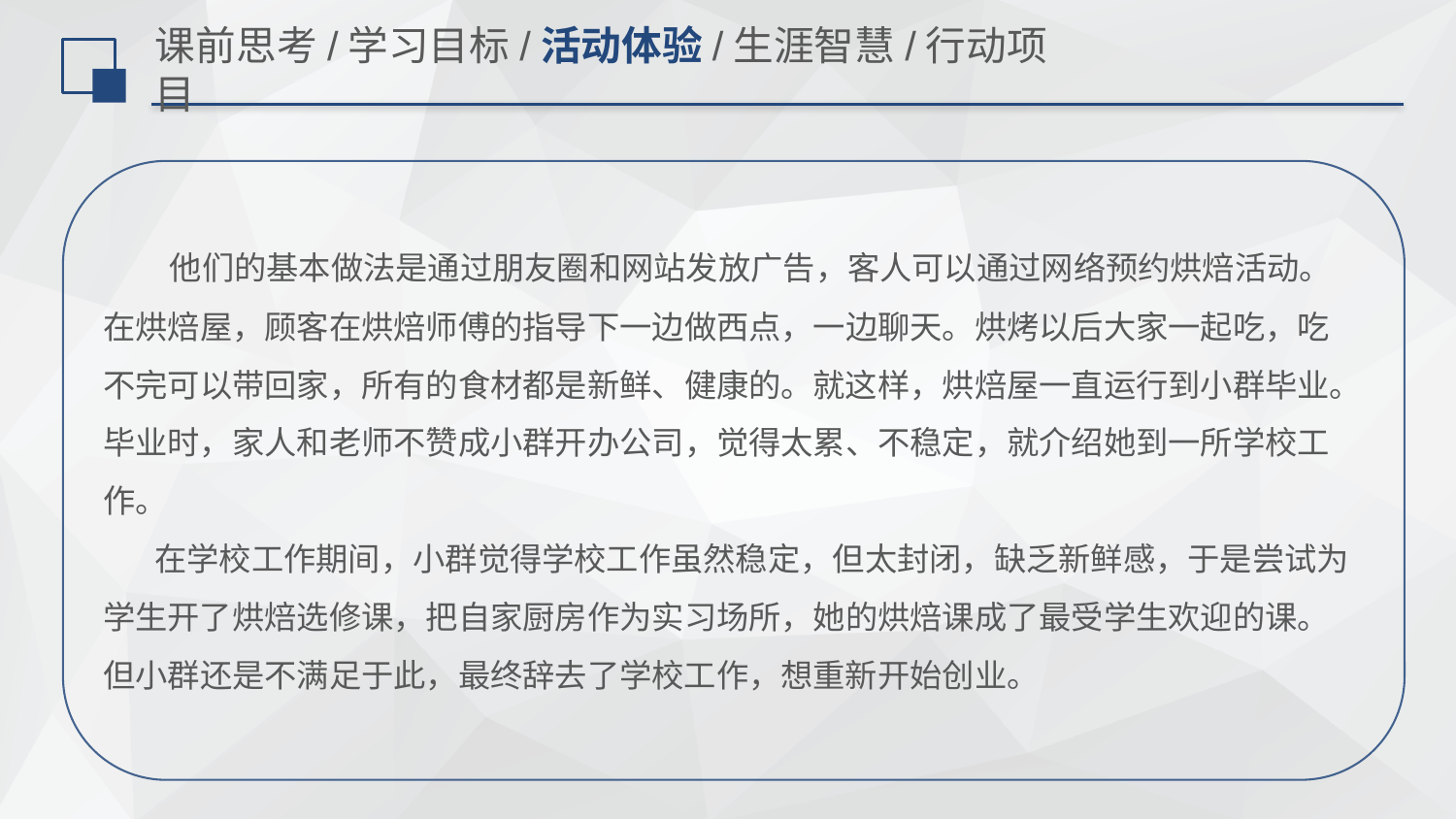

# 课前思考/学习目标/活动体验/生涯智慧/行动项目

       他们的基本做法是通过朋友圈和网站发放广告，客人可以通过网络预约烘焙活动。在烘焙屋，顾客在烘焙师傅的指导下一边做西点，一边聊天。烘烤以后大家一起吃，吃不完可以带回家，所有的食材都是新鲜、健康的。就这样，烘焙屋一直运行到小群毕业。毕业时，家人和老师不赞成小群开办公司，觉得太累、不稳定，就介绍她到一所学校工作。
      在学校工作期间，小群觉得学校工作虽然稳定，但太封闭，缺乏新鲜感，于是尝试为学生开了烘焙选修课，把自家厨房作为实习场所，她的烘焙课成了最受学生欢迎的课。但小群还是不满足于此，最终辞去了学校工作，想重新开始创业。